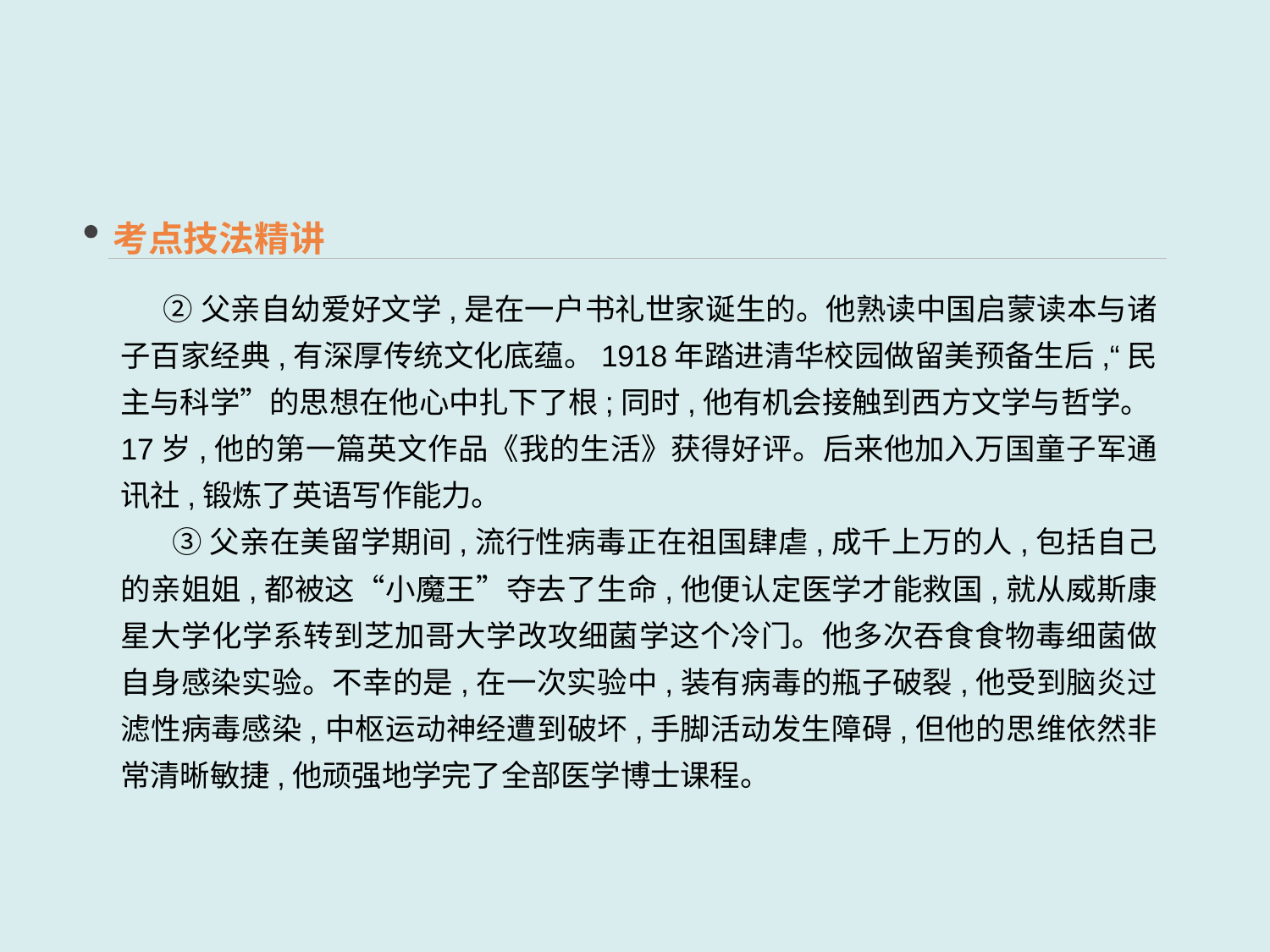

考点技法精讲

      ②父亲自幼爱好文学,是在一户书礼世家诞生的。他熟读中国启蒙读本与诸子百家经典,有深厚传统文化底蕴。1918年踏进清华校园做留美预备生后,“民主与科学”的思想在他心中扎下了根;同时,他有机会接触到西方文学与哲学。17岁,他的第一篇英文作品《我的生活》获得好评。后来他加入万国童子军通讯社,锻炼了英语写作能力。
       ③父亲在美留学期间,流行性病毒正在祖国肆虐,成千上万的人,包括自己的亲姐姐,都被这“小魔王”夺去了生命,他便认定医学才能救国,就从威斯康星大学化学系转到芝加哥大学改攻细菌学这个冷门。他多次吞食食物毒细菌做自身感染实验。不幸的是,在一次实验中,装有病毒的瓶子破裂,他受到脑炎过滤性病毒感染,中枢运动神经遭到破坏,手脚活动发生障碍,但他的思维依然非常清晰敏捷,他顽强地学完了全部医学博士课程。